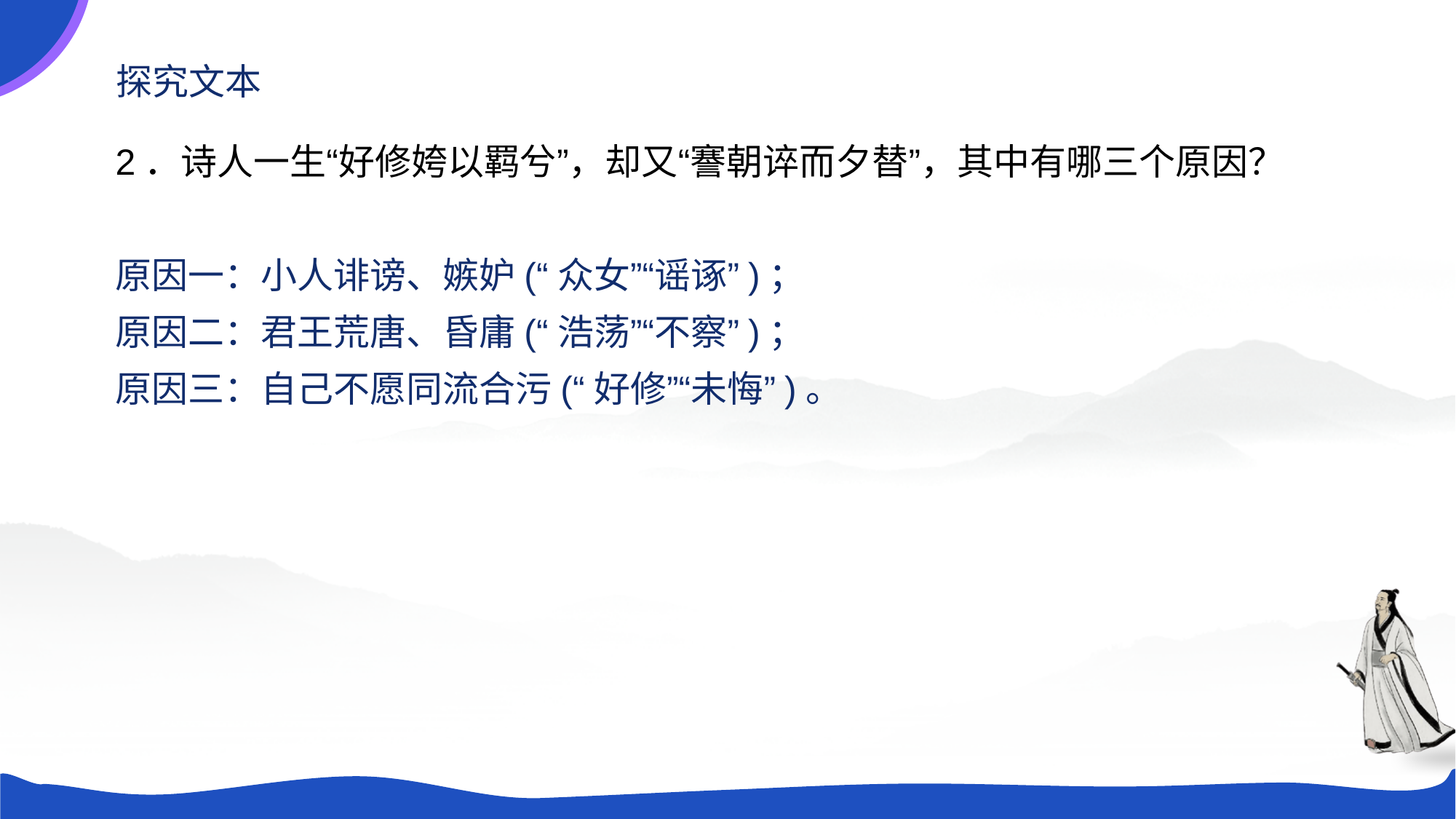

探究文本
2．诗人一生“好修姱以羁兮”，却又“謇朝谇而夕替”，其中有哪三个原因？

原因一：小人诽谤、嫉妒(“众女”“谣诼”)；
原因二：君王荒唐、昏庸(“浩荡”“不察”)；
原因三：自己不愿同流合污(“好修”“未悔”)。